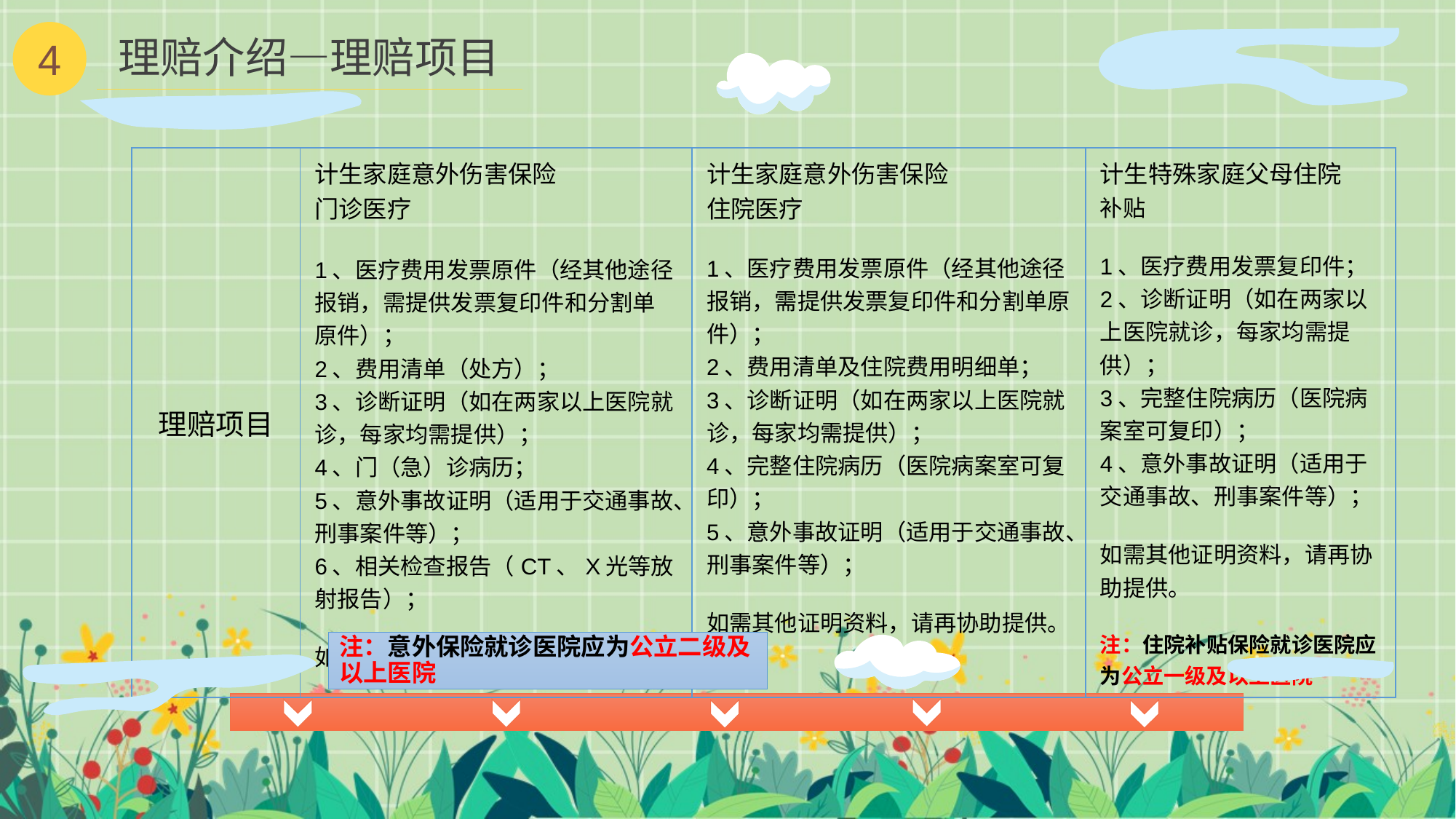

4
理赔介绍—理赔项目

| 理赔项目 | 计生家庭意外伤害保险 门诊医疗 1、医疗费用发票原件（经其他途径报销，需提供发票复印件和分割单原件）； 2、费用清单（处方）； 3、诊断证明（如在两家以上医院就诊，每家均需提供）； 4、门（急）诊病历； 5、意外事故证明（适用于交通事故、刑事案件等）； 6、相关检查报告（CT、X光等放射报告）； 如需其他证明资料，请再协助提供。 | 计生家庭意外伤害保险 住院医疗 1、医疗费用发票原件（经其他途径报销，需提供发票复印件和分割单原件）； 2、费用清单及住院费用明细单； 3、诊断证明（如在两家以上医院就诊，每家均需提供）； 4、完整住院病历（医院病案室可复印）； 5、意外事故证明（适用于交通事故、刑事案件等）； 如需其他证明资料，请再协助提供。 | 计生特殊家庭父母住院 补贴 1、医疗费用发票复印件； 2、诊断证明（如在两家以上医院就诊，每家均需提供）； 3、完整住院病历（医院病案室可复印）； 4、意外事故证明（适用于交通事故、刑事案件等）； 如需其他证明资料，请再协助提供。 注：住院补贴保险就诊医院应为公立一级及以上医院 |
| --- | --- | --- | --- |
注：意外保险就诊医院应为公立二级及以上医院